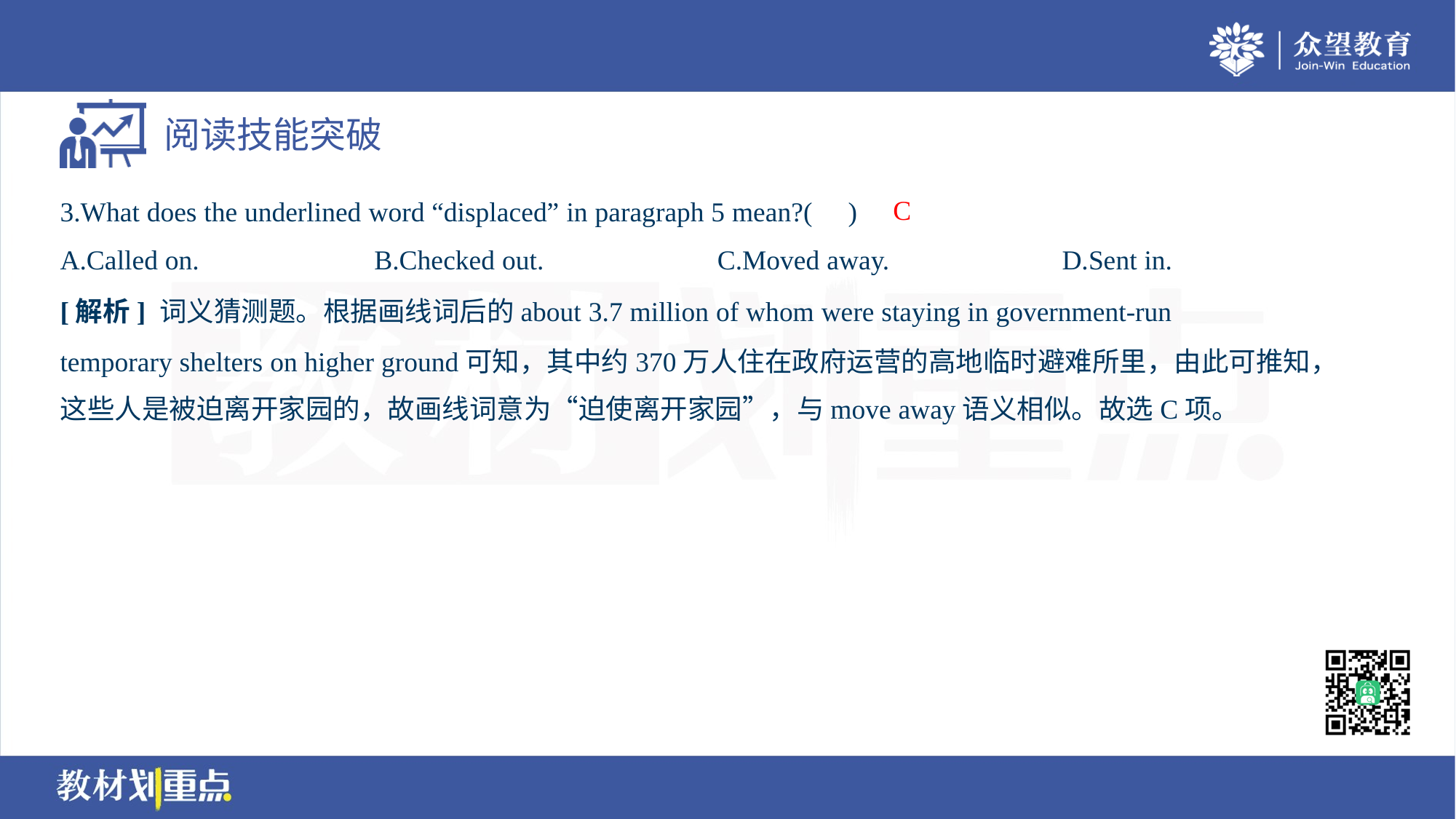

C
3.What does the underlined word “displaced” in paragraph 5 mean?(     )
A.Called on.	B.Checked out.	C.Moved away.	D.Sent in.
[解析] 词义猜测题。根据画线词后的about 3.7 million of whom were staying in government-run
temporary shelters on higher ground可知，其中约370万人住在政府运营的高地临时避难所里，由此可推知，
这些人是被迫离开家园的，故画线词意为“迫使离开家园”，与move away语义相似。故选C项。